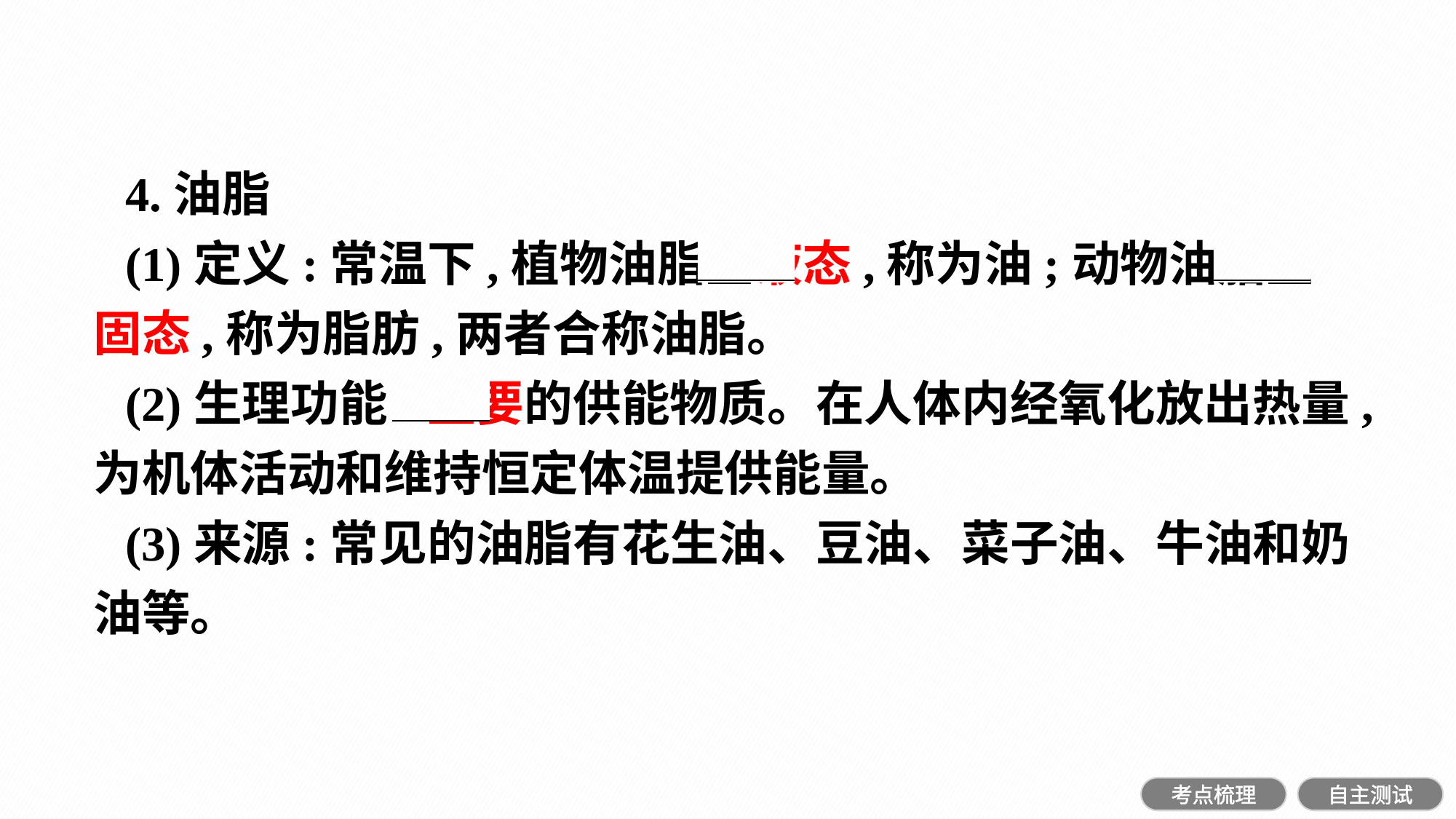

4.油脂
(1)定义:常温下,植物油脂呈液态,称为油;动物油脂呈固态,称为脂肪,两者合称油脂。
(2)生理功能:重要的供能物质。在人体内经氧化放出热量,为机体活动和维持恒定体温提供能量。
(3)来源:常见的油脂有花生油、豆油、菜子油、牛油和奶油等。